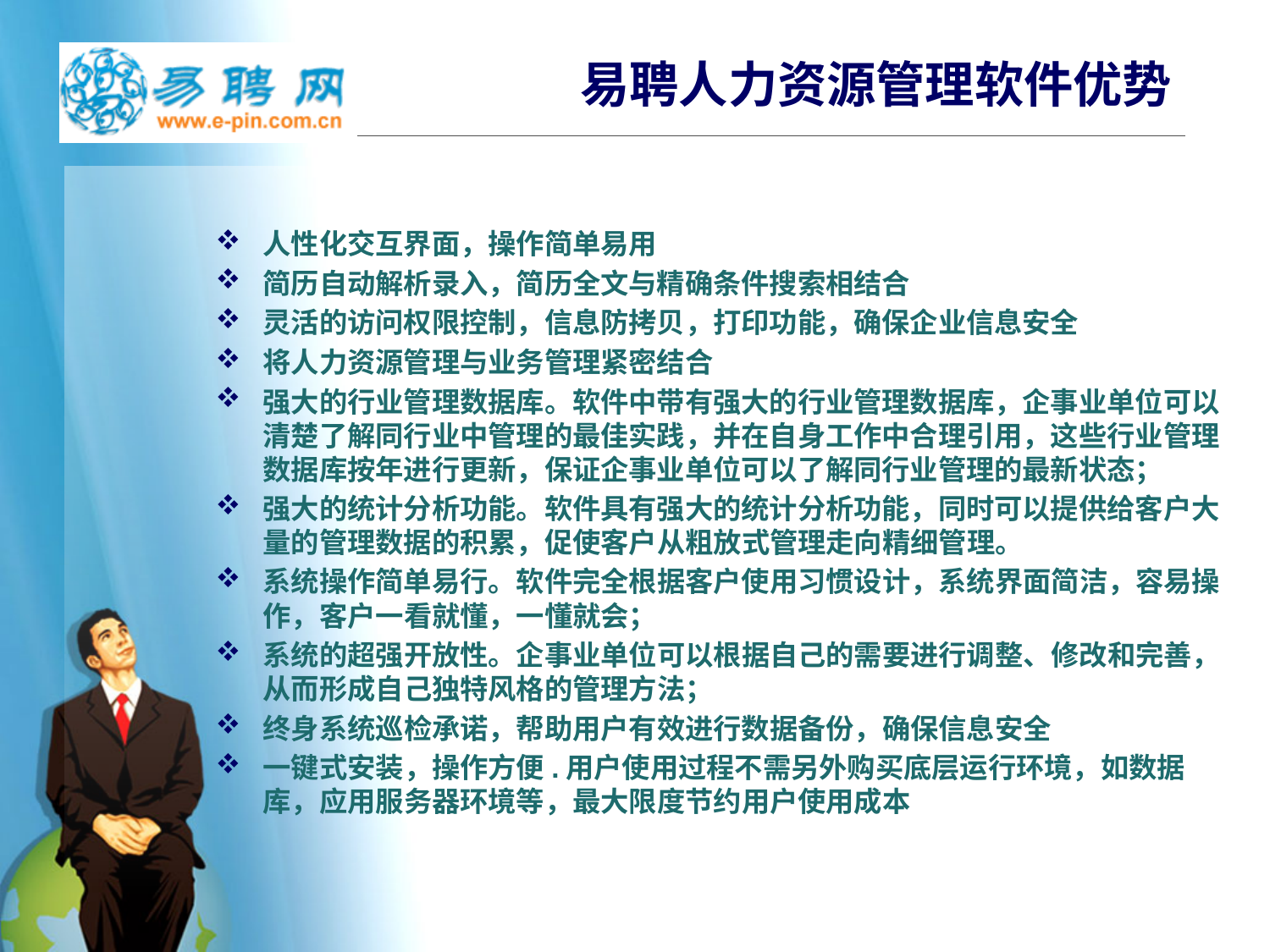

# 易聘人力资源管理软件优势
人性化交互界面，操作简单易用
简历自动解析录入，简历全文与精确条件搜索相结合
灵活的访问权限控制，信息防拷贝，打印功能，确保企业信息安全
将人力资源管理与业务管理紧密结合
强大的行业管理数据库。软件中带有强大的行业管理数据库，企事业单位可以清楚了解同行业中管理的最佳实践，并在自身工作中合理引用，这些行业管理数据库按年进行更新，保证企事业单位可以了解同行业管理的最新状态；
强大的统计分析功能。软件具有强大的统计分析功能，同时可以提供给客户大量的管理数据的积累，促使客户从粗放式管理走向精细管理。
系统操作简单易行。软件完全根据客户使用习惯设计，系统界面简洁，容易操作，客户一看就懂，一懂就会；
系统的超强开放性。企事业单位可以根据自己的需要进行调整、修改和完善，从而形成自己独特风格的管理方法；
终身系统巡检承诺，帮助用户有效进行数据备份，确保信息安全
一键式安装，操作方便.用户使用过程不需另外购买底层运行环境，如数据库，应用服务器环境等，最大限度节约用户使用成本